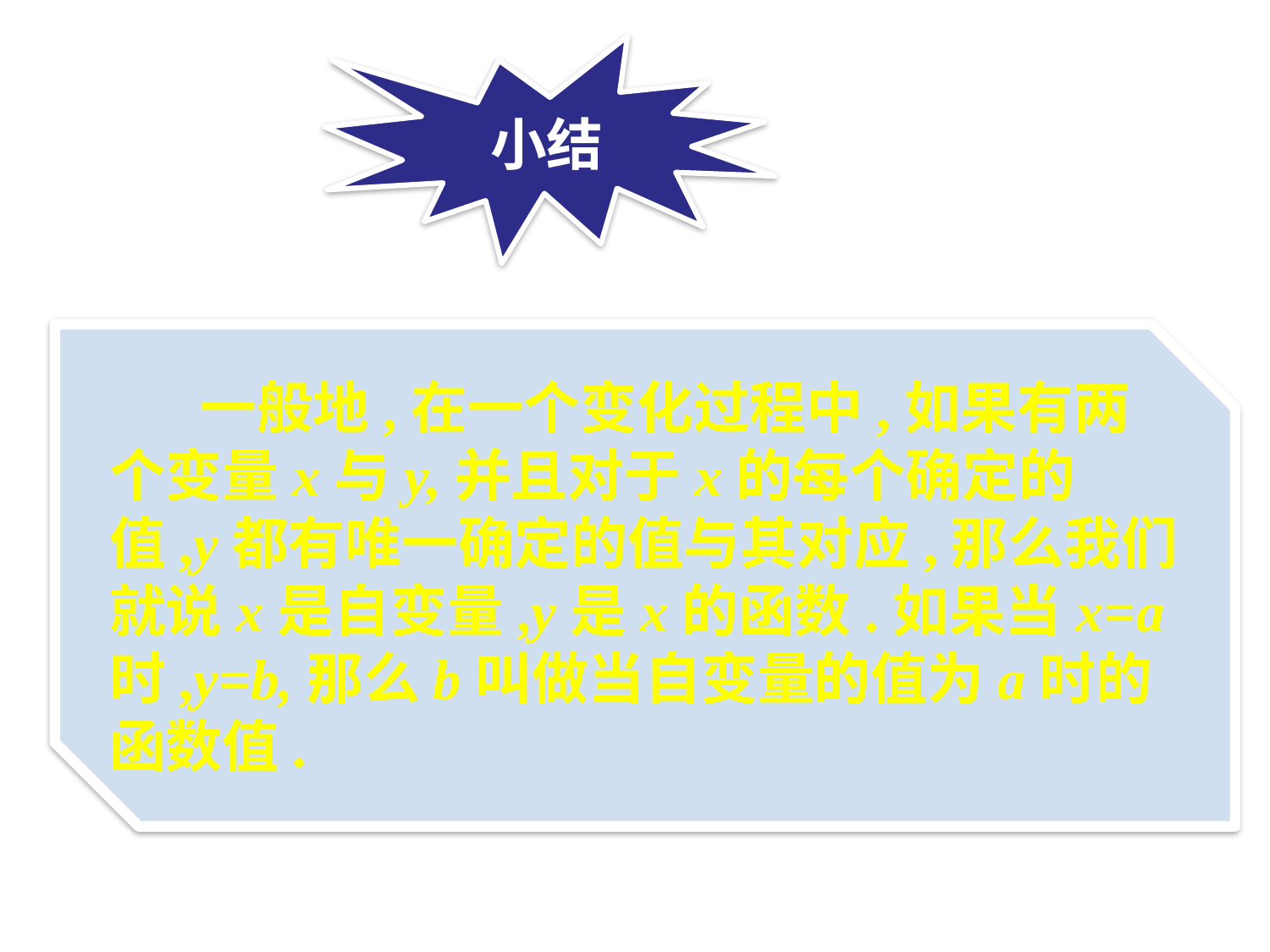

小结
      一般地,在一个变化过程中,如果有两个变量x与y,并且对于x的每个确定的值,y都有唯一确定的值与其对应,那么我们就说x是自变量,y是x的函数.如果当x=a时,y=b,那么b叫做当自变量的值为a时的函数值.